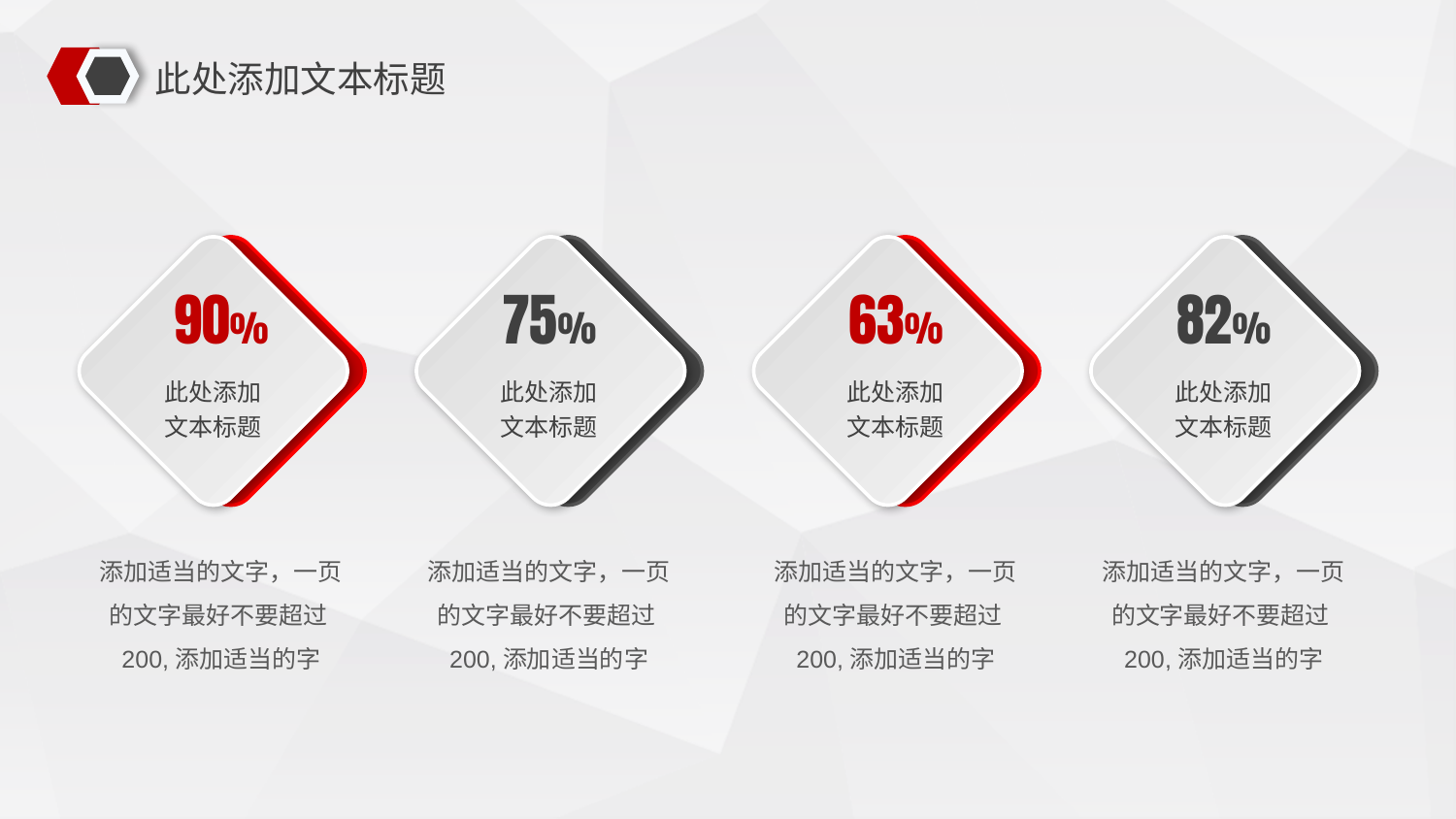

此处添加文本标题

90%
此处添加文本标题
75%
此处添加文本标题
63%
此处添加文本标题
82%
此处添加文本标题
添加适当的文字，一页的文字最好不要超过200,添加适当的字
添加适当的文字，一页的文字最好不要超过200,添加适当的字
添加适当的文字，一页的文字最好不要超过200,添加适当的字
添加适当的文字，一页的文字最好不要超过200,添加适当的字